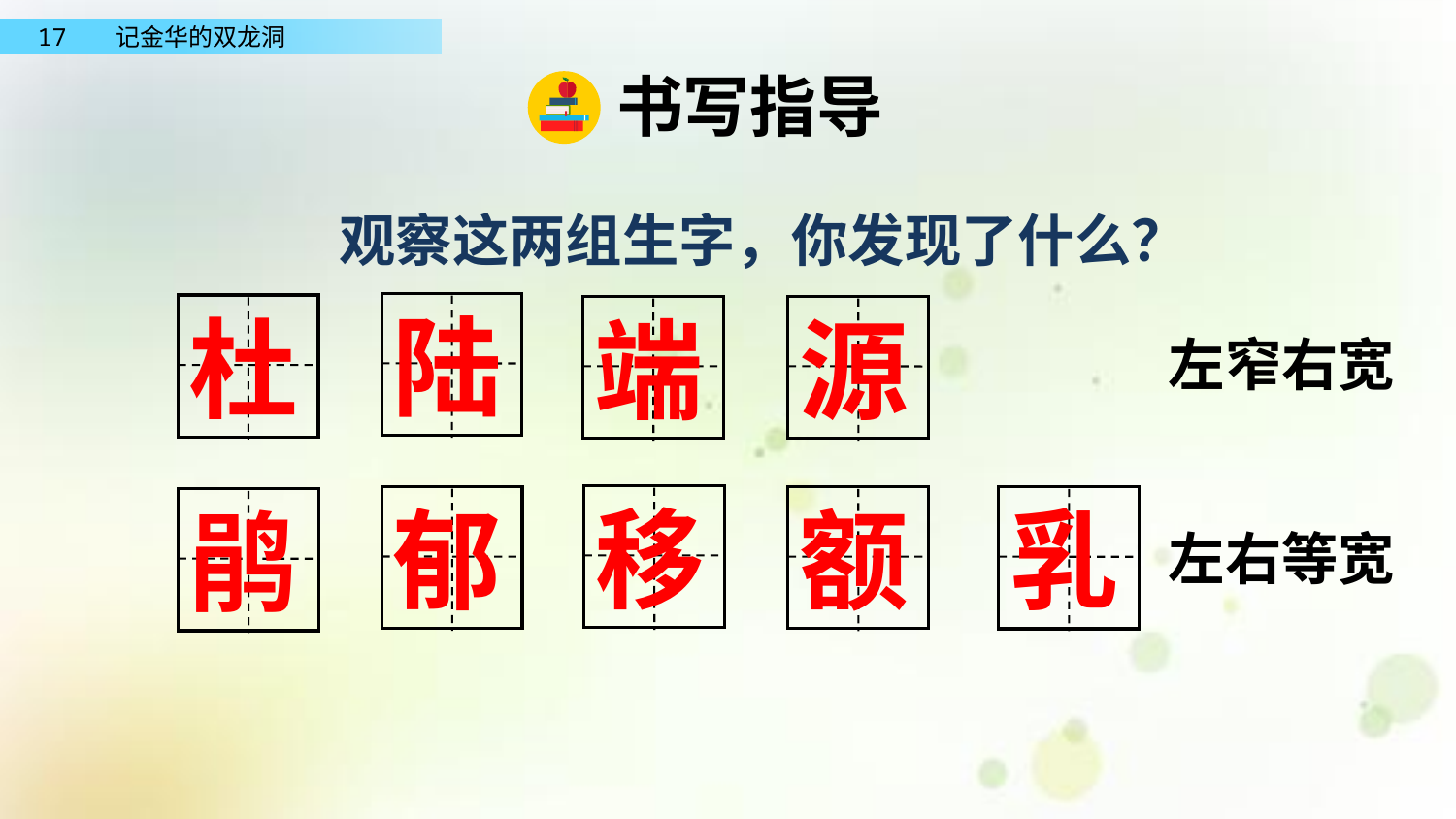

书写指导

观察这两组生字，你发现了什么？

陆

杜

端

源
左窄右宽

移

郁

额

乳

鹃
左右等宽